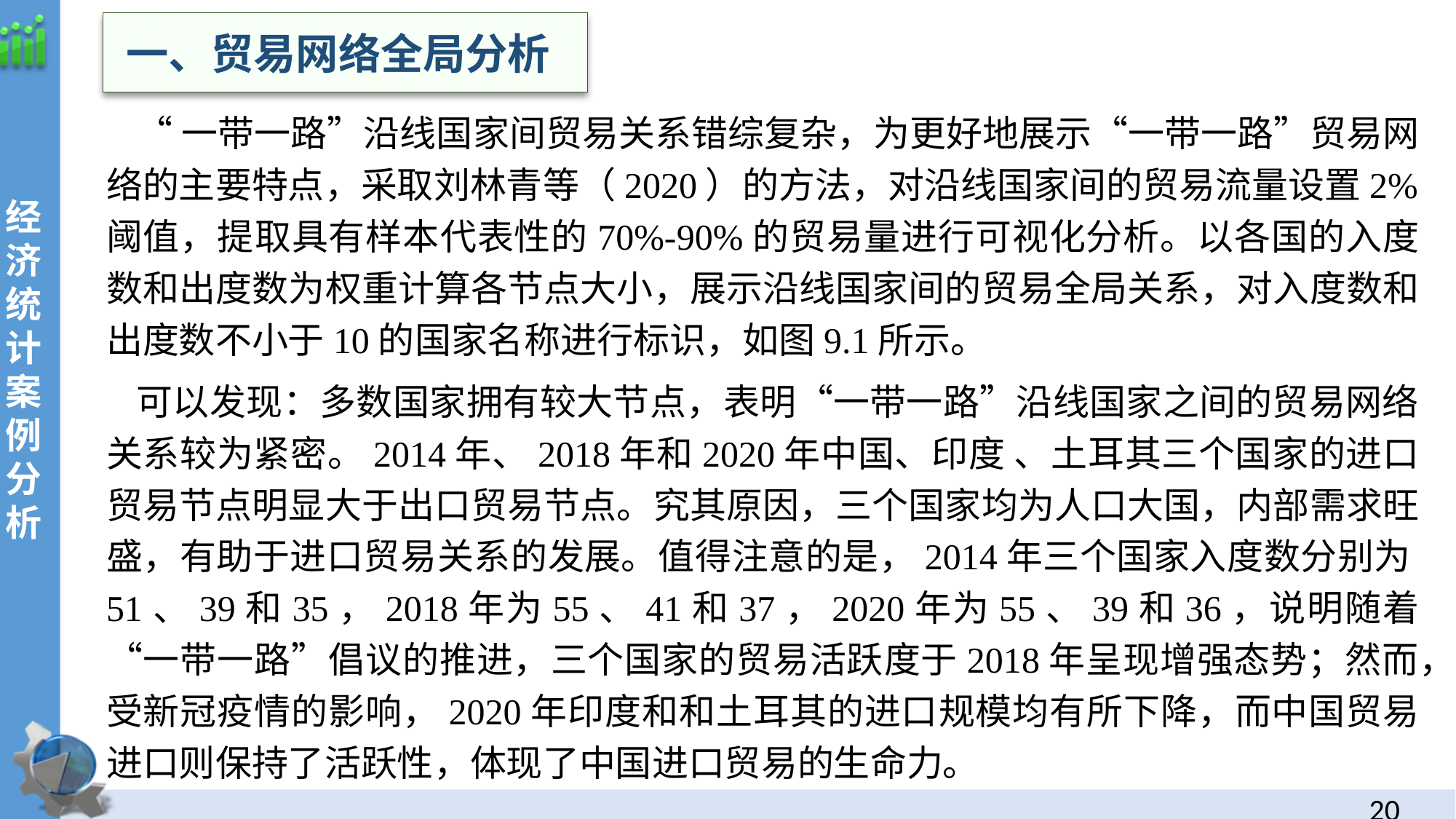

一、贸易网络全局分析

“一带一路”沿线国家间贸易关系错综复杂，为更好地展示“一带一路”贸易网络的主要特点，采取刘林青等（2020）的方法，对沿线国家间的贸易流量设置2%阈值，提取具有样本代表性的70%-90%的贸易量进行可视化分析。以各国的入度数和出度数为权重计算各节点大小，展示沿线国家间的贸易全局关系，对入度数和出度数不小于10的国家名称进行标识，如图9.1所示。
可以发现：多数国家拥有较大节点，表明“一带一路”沿线国家之间的贸易网络关系较为紧密。2014年、2018年和2020年中国、印度 、土耳其三个国家的进口贸易节点明显大于出口贸易节点。究其原因，三个国家均为人口大国，内部需求旺盛，有助于进口贸易关系的发展。值得注意的是，2014年三个国家入度数分别为51、39和35，2018年为55、41和37，2020年为55、39和36，说明随着“一带一路”倡议的推进，三个国家的贸易活跃度于2018年呈现增强态势；然而，受新冠疫情的影响，2020年印度和和土耳其的进口规模均有所下降，而中国贸易进口则保持了活跃性，体现了中国进口贸易的生命力。
经
济统计案例分析
20